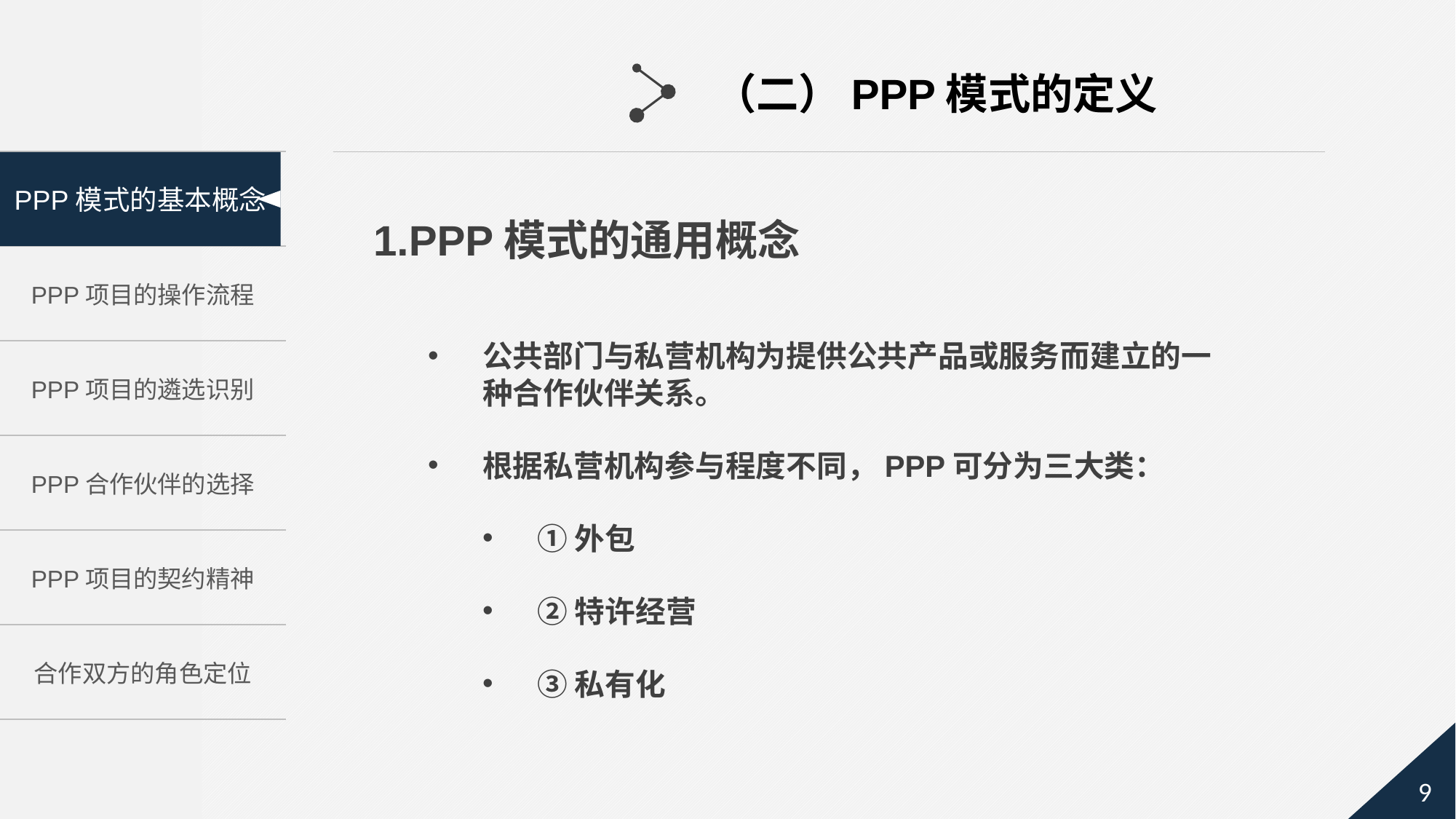

（二）PPP模式的定义
PPP模式的通用概念

公共部门与私营机构为提供公共产品或服务而建立的一种合作伙伴关系。

根据私营机构参与程度不同，PPP可分为三大类：

①外包

②特许经营

③私有化